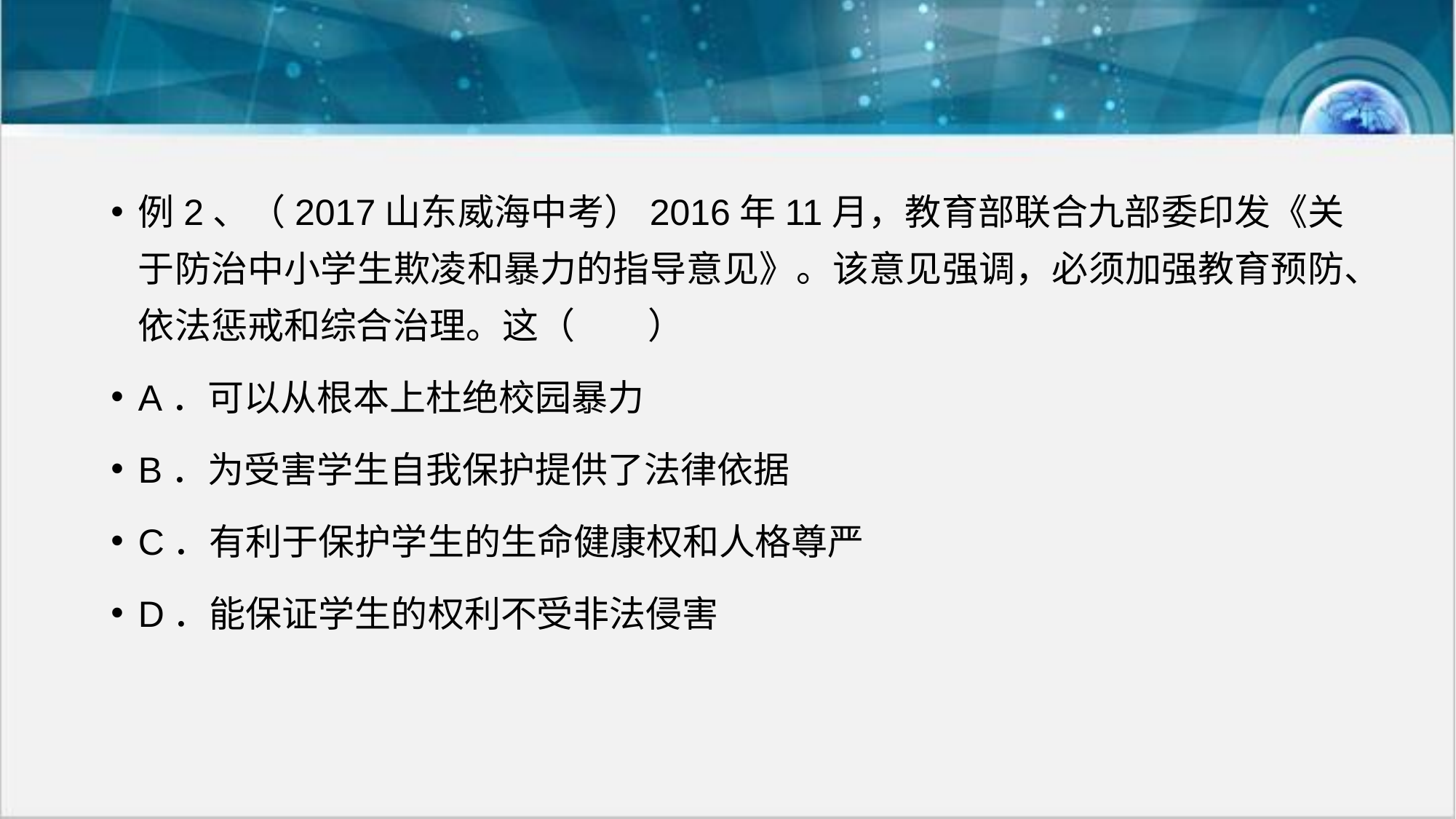

例2、（2017山东威海中考）2016年11月，教育部联合九部委印发《关于防治中小学生欺凌和暴力的指导意见》。该意见强调，必须加强教育预防、依法惩戒和综合治理。这（　　）
A．可以从根本上杜绝校园暴力
B．为受害学生自我保护提供了法律依据
C．有利于保护学生的生命健康权和人格尊严
D．能保证学生的权利不受非法侵害